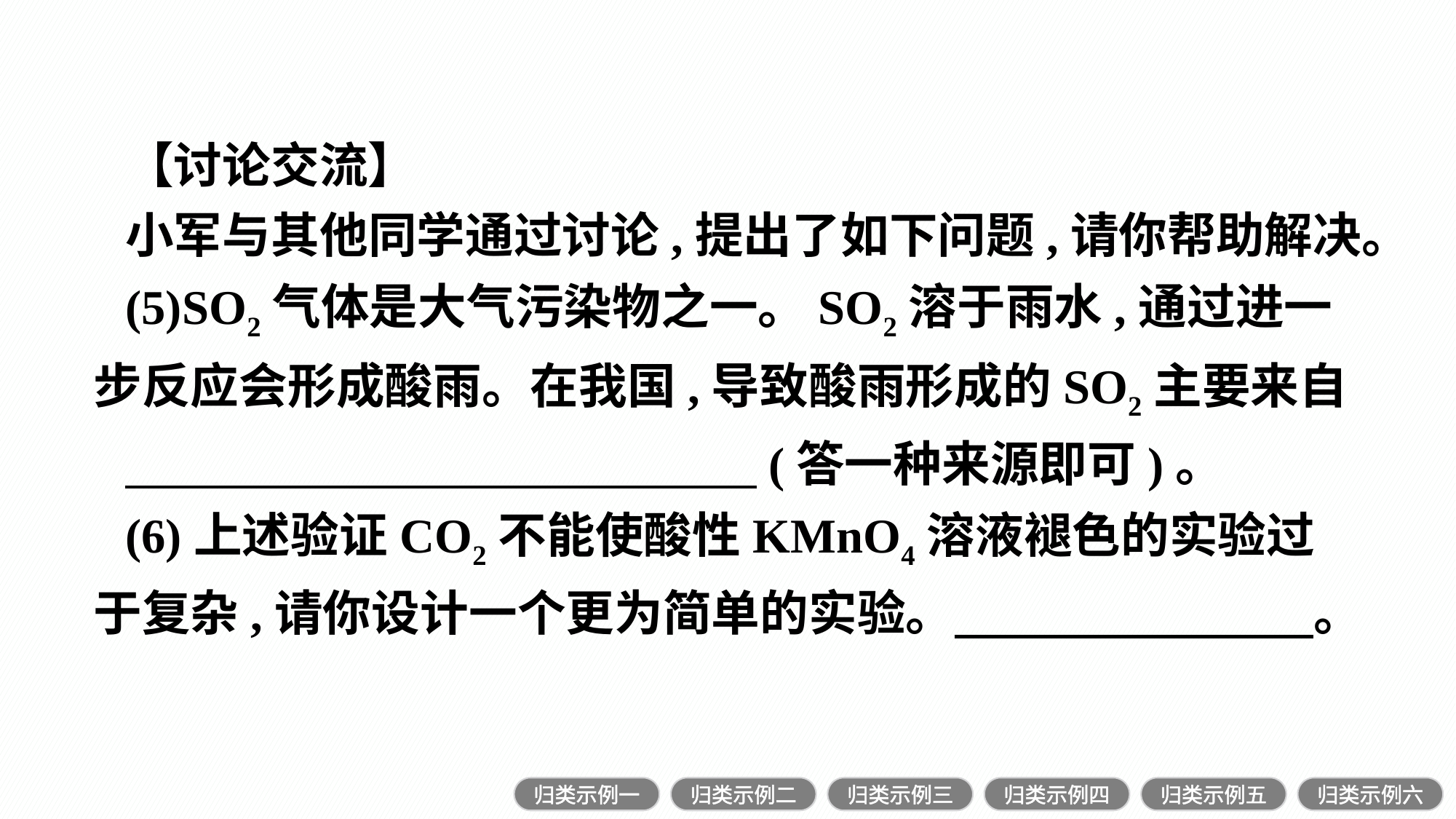

【讨论交流】
小军与其他同学通过讨论,提出了如下问题,请你帮助解决。
(5)SO2气体是大气污染物之一。SO2溶于雨水,通过进一步反应会形成酸雨。在我国,导致酸雨形成的SO2主要来自
　　　　　　　　　　　　　(答一种来源即可)。
(6)上述验证CO2不能使酸性KMnO4溶液褪色的实验过于复杂,请你设计一个更为简单的实验。 　                           。